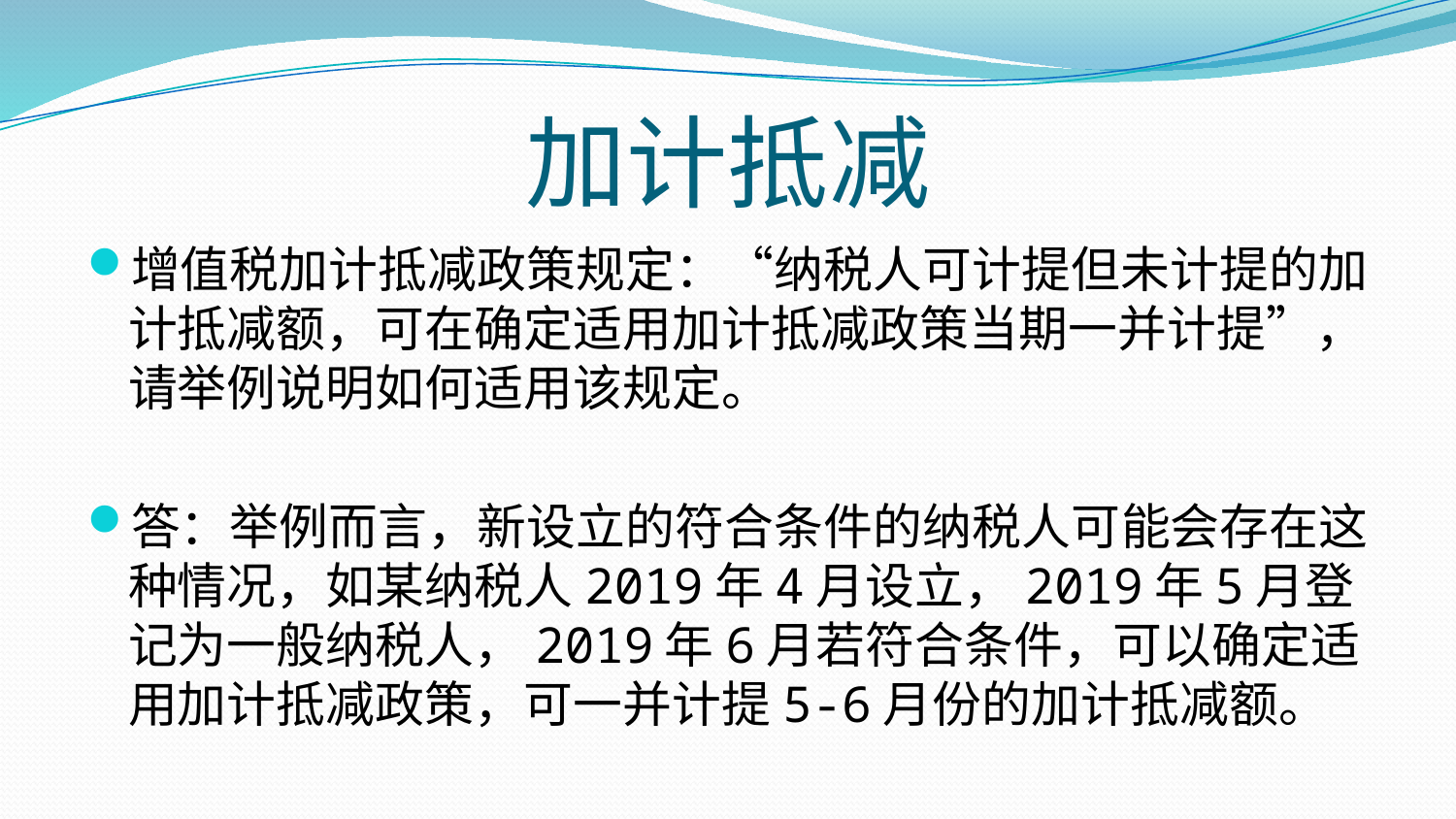

# 加计抵减
增值税加计抵减政策规定：“纳税人可计提但未计提的加计抵减额，可在确定适用加计抵减政策当期一并计提”，请举例说明如何适用该规定。

答：举例而言，新设立的符合条件的纳税人可能会存在这种情况，如某纳税人2019年4月设立，2019年5月登记为一般纳税人，2019年6月若符合条件，可以确定适用加计抵减政策，可一并计提5-6月份的加计抵减额。